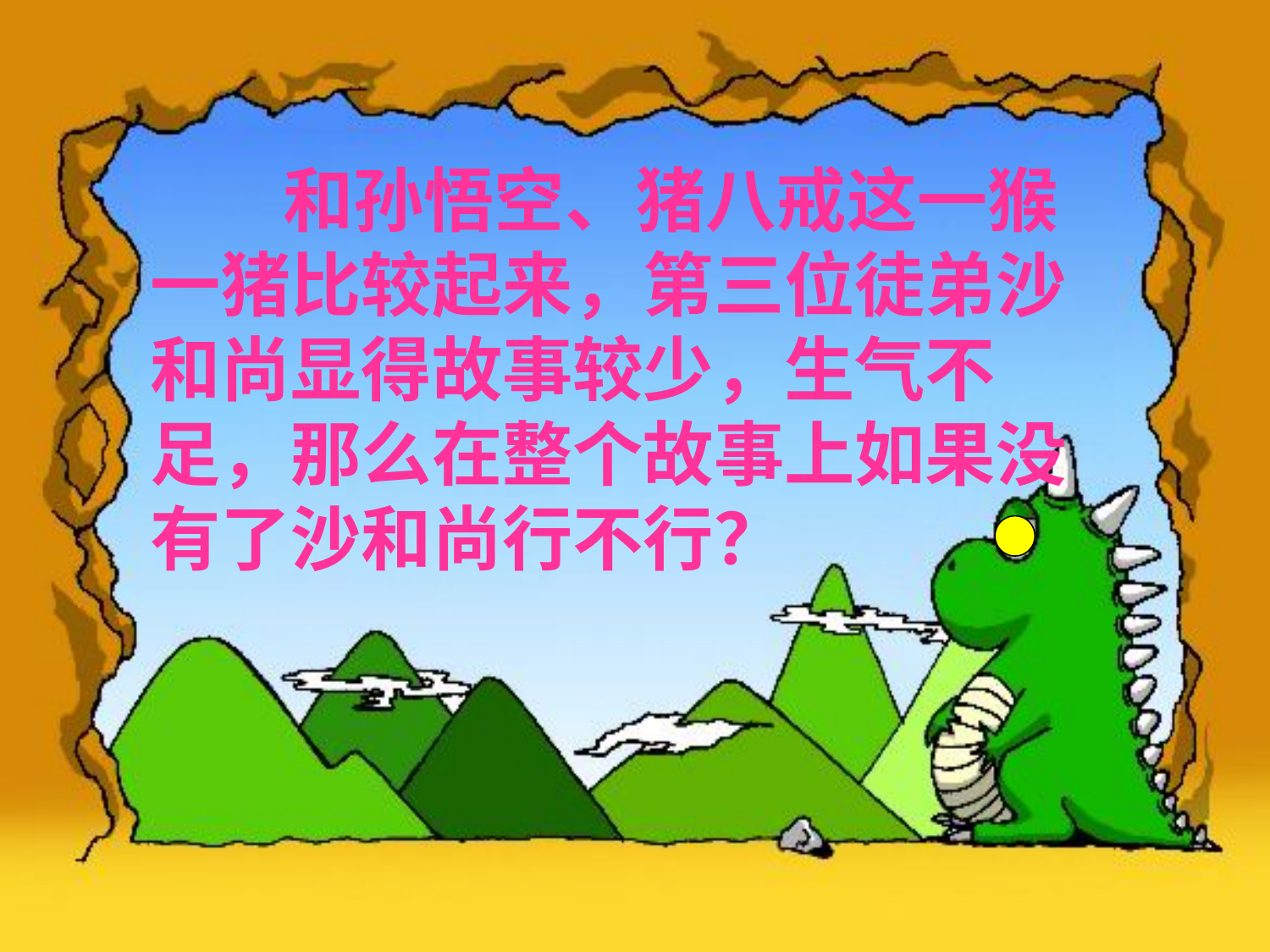

和孙悟空、猪八戒这一猴一猪比较起来，第三位徒弟沙和尚显得故事较少，生气不足，那么在整个故事上如果没有了沙和尚行不行？